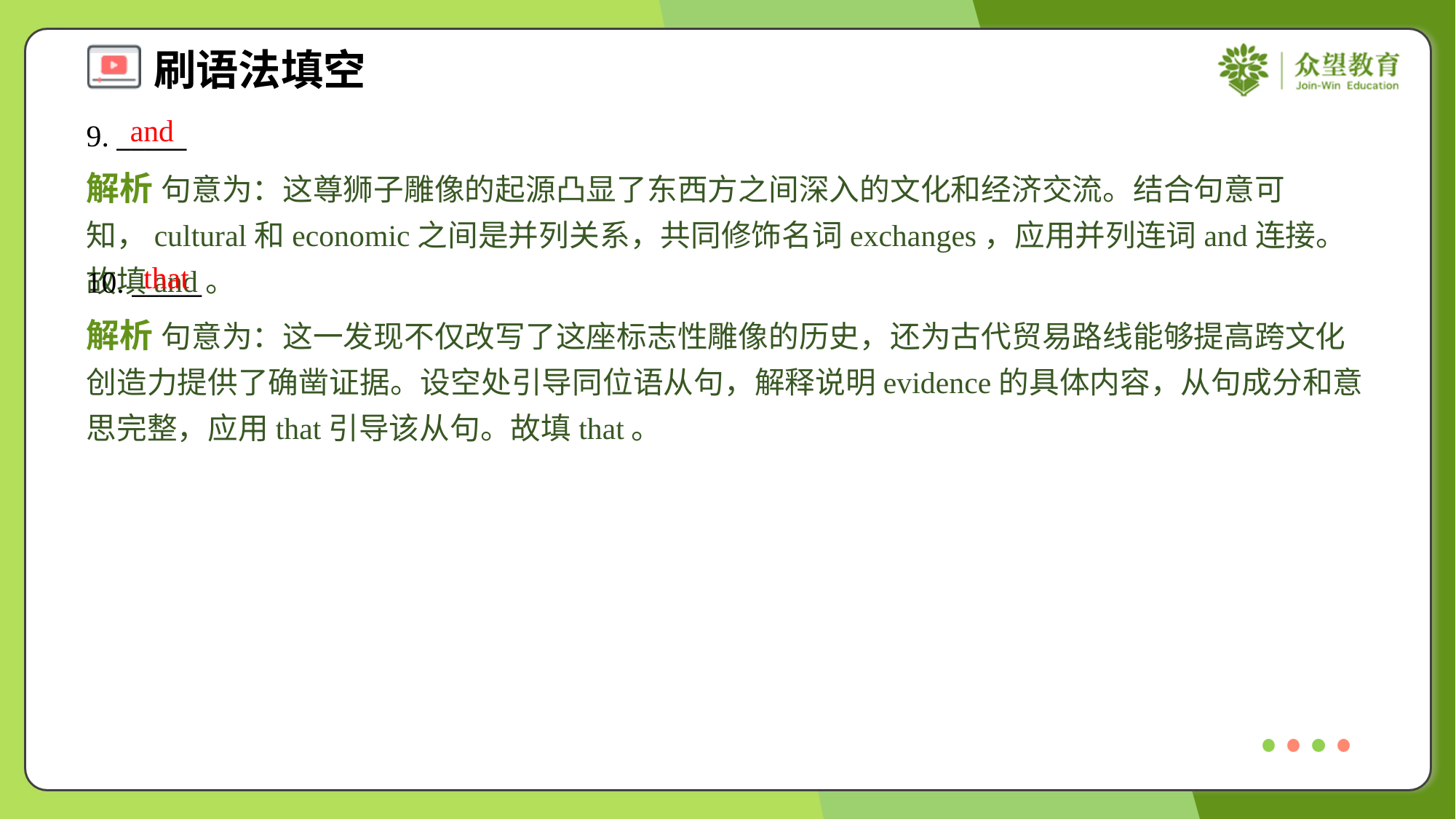

and
9. _____
解析 句意为：这尊狮子雕像的起源凸显了东西方之间深入的文化和经济交流。结合句意可知，cultural和economic之间是并列关系，共同修饰名词exchanges，应用并列连词and连接。故填and。
that
10. _____
解析 句意为：这一发现不仅改写了这座标志性雕像的历史，还为古代贸易路线能够提高跨文化创造力提供了确凿证据。设空处引导同位语从句，解释说明evidence的具体内容，从句成分和意思完整，应用that引导该从句。故填that。